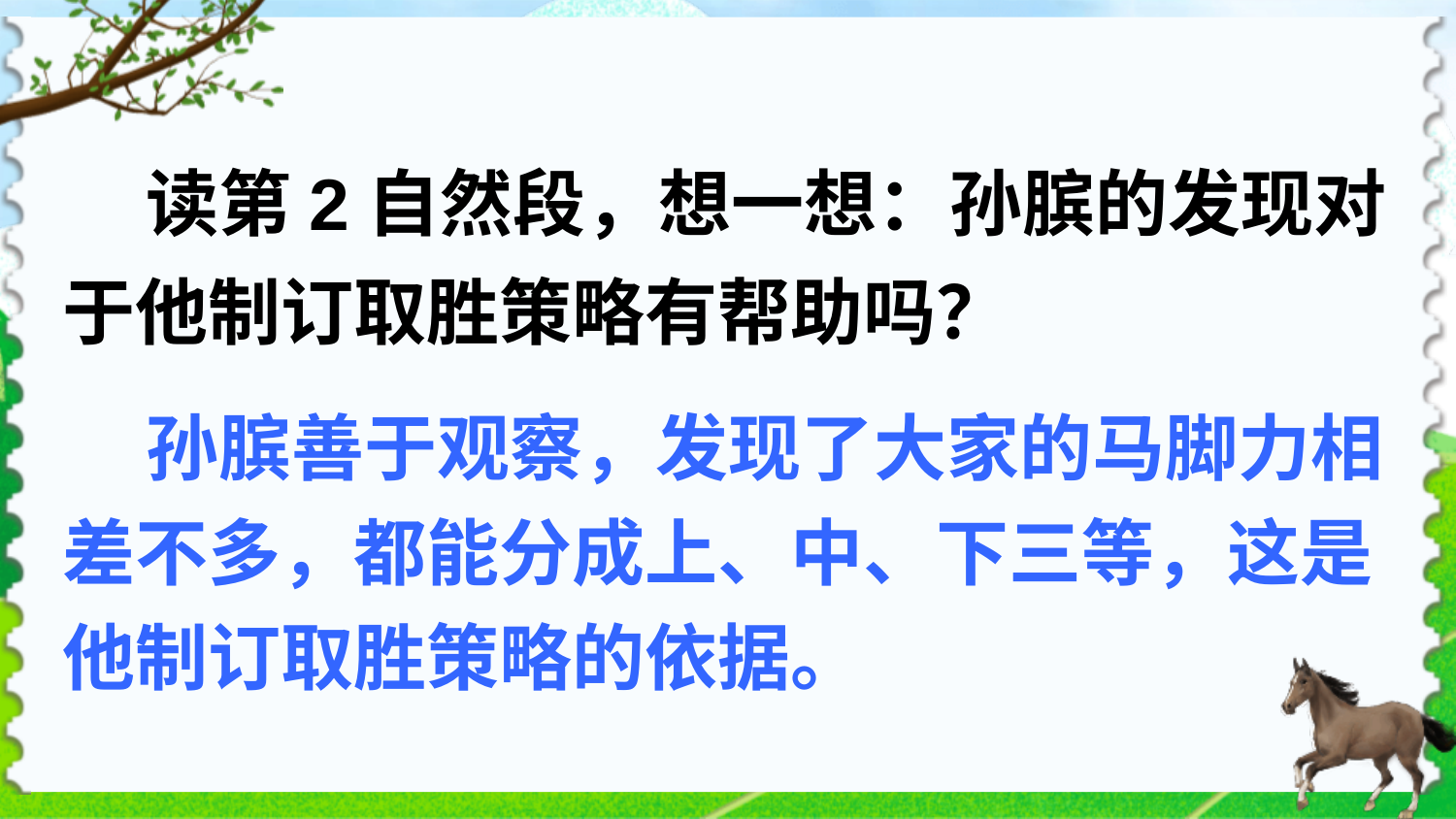

读第2自然段，想一想：孙膑的发现对于他制订取胜策略有帮助吗？
    孙膑善于观察，发现了大家的马脚力相差不多，都能分成上、中、下三等，这是他制订取胜策略的依据。